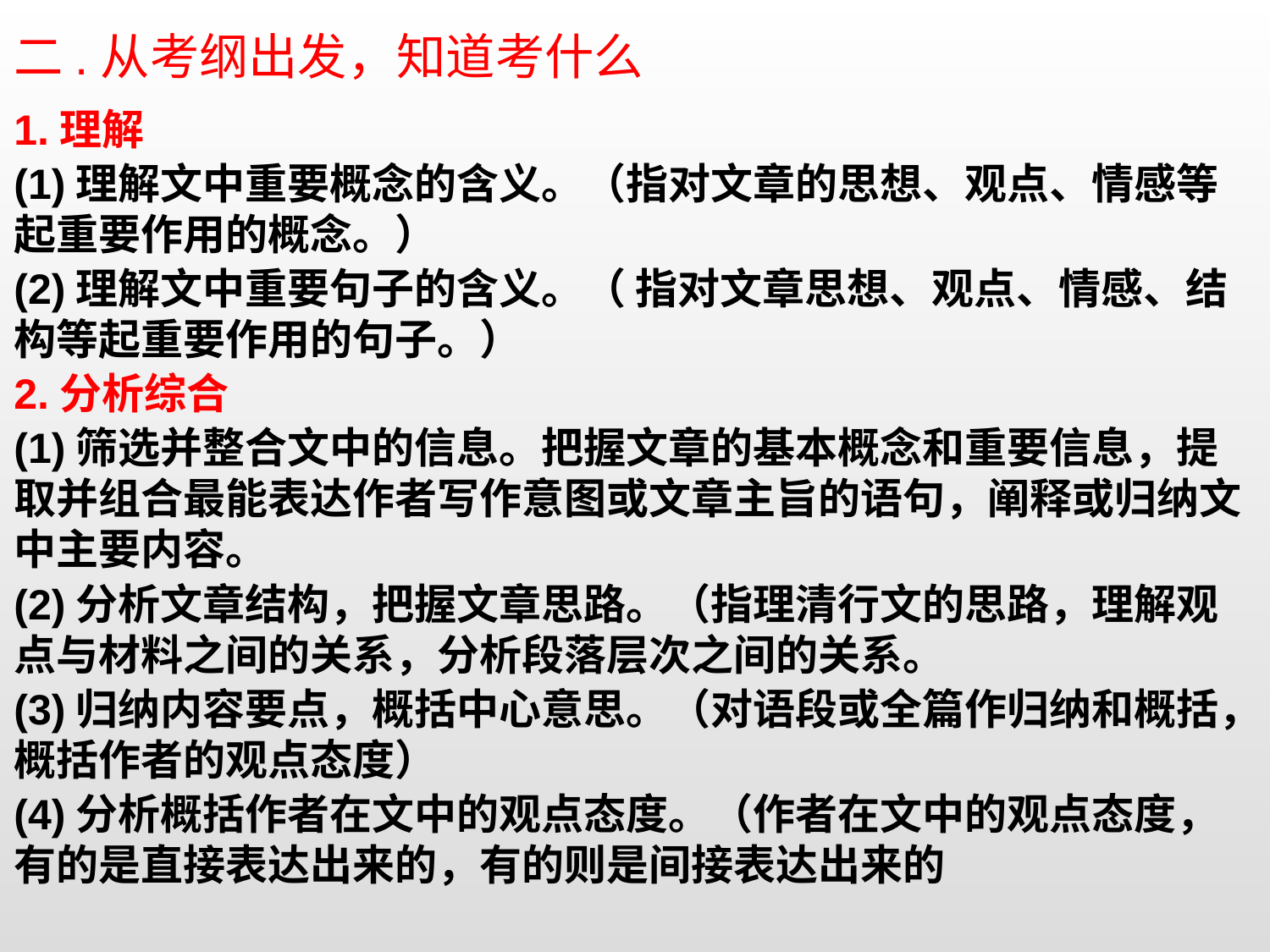

二.从考纲出发，知道考什么
1.理解
(1)理解文中重要概念的含义。（指对文章的思想、观点、情感等起重要作用的概念。）
(2)理解文中重要句子的含义。（ 指对文章思想、观点、情感、结构等起重要作用的句子。）
2.分析综合
(1)筛选并整合文中的信息。把握文章的基本概念和重要信息，提取并组合最能表达作者写作意图或文章主旨的语句，阐释或归纳文中主要内容。
(2)分析文章结构，把握文章思路。（指理清行文的思路，理解观点与材料之间的关系，分析段落层次之间的关系。
(3)归纳内容要点，概括中心意思。（对语段或全篇作归纳和概括，概括作者的观点态度）
(4)分析概括作者在文中的观点态度。（作者在文中的观点态度，有的是直接表达出来的，有的则是间接表达出来的